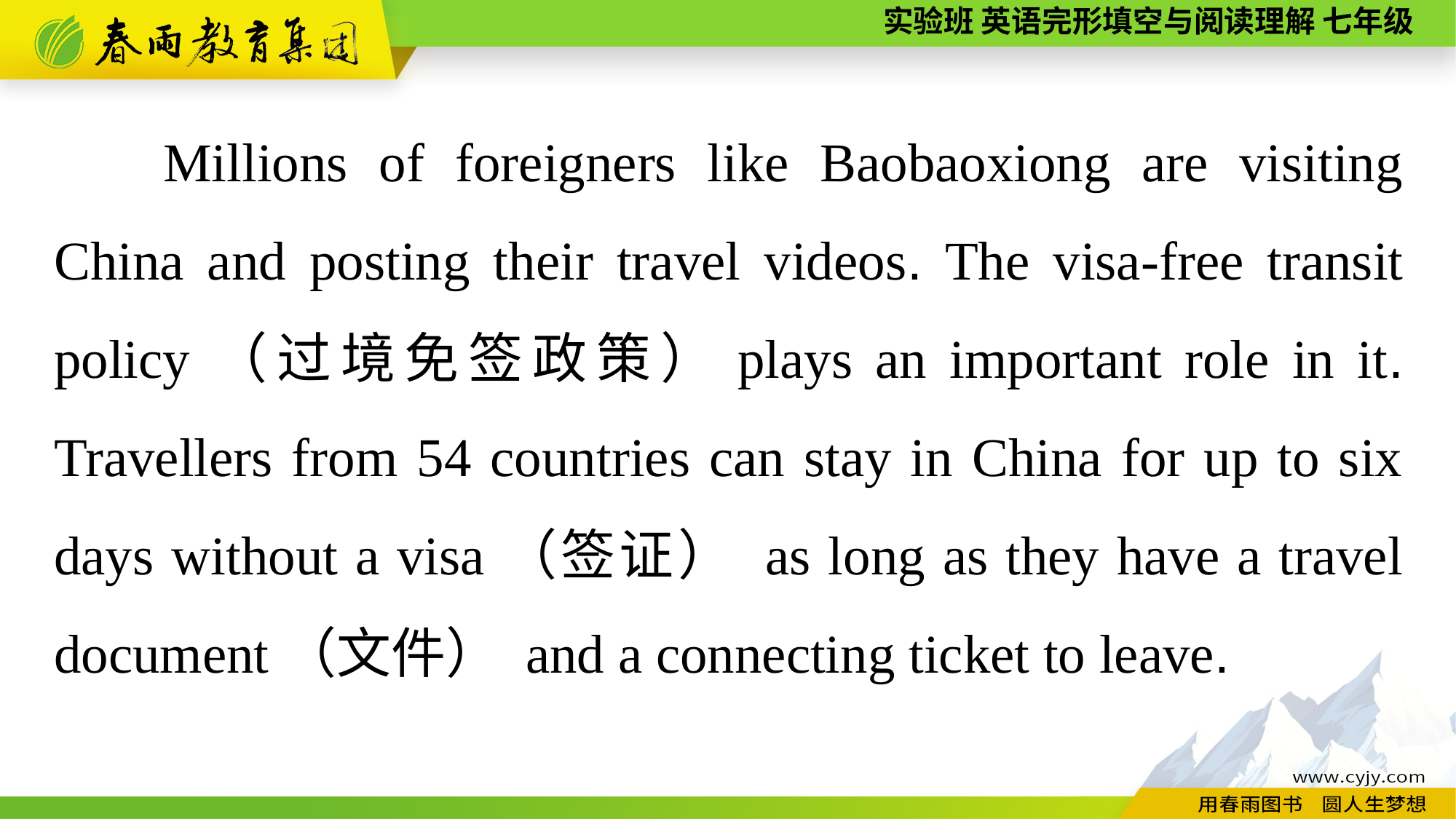

Millions of foreigners like Baobaoxiong are visiting China and posting their travel videos. The visa-free transit policy（过境免签政策）plays an important role in it. Travellers from 54 countries can stay in China for up to six days without a visa（签证） as long as they have a travel document（文件） and a connecting ticket to leave.